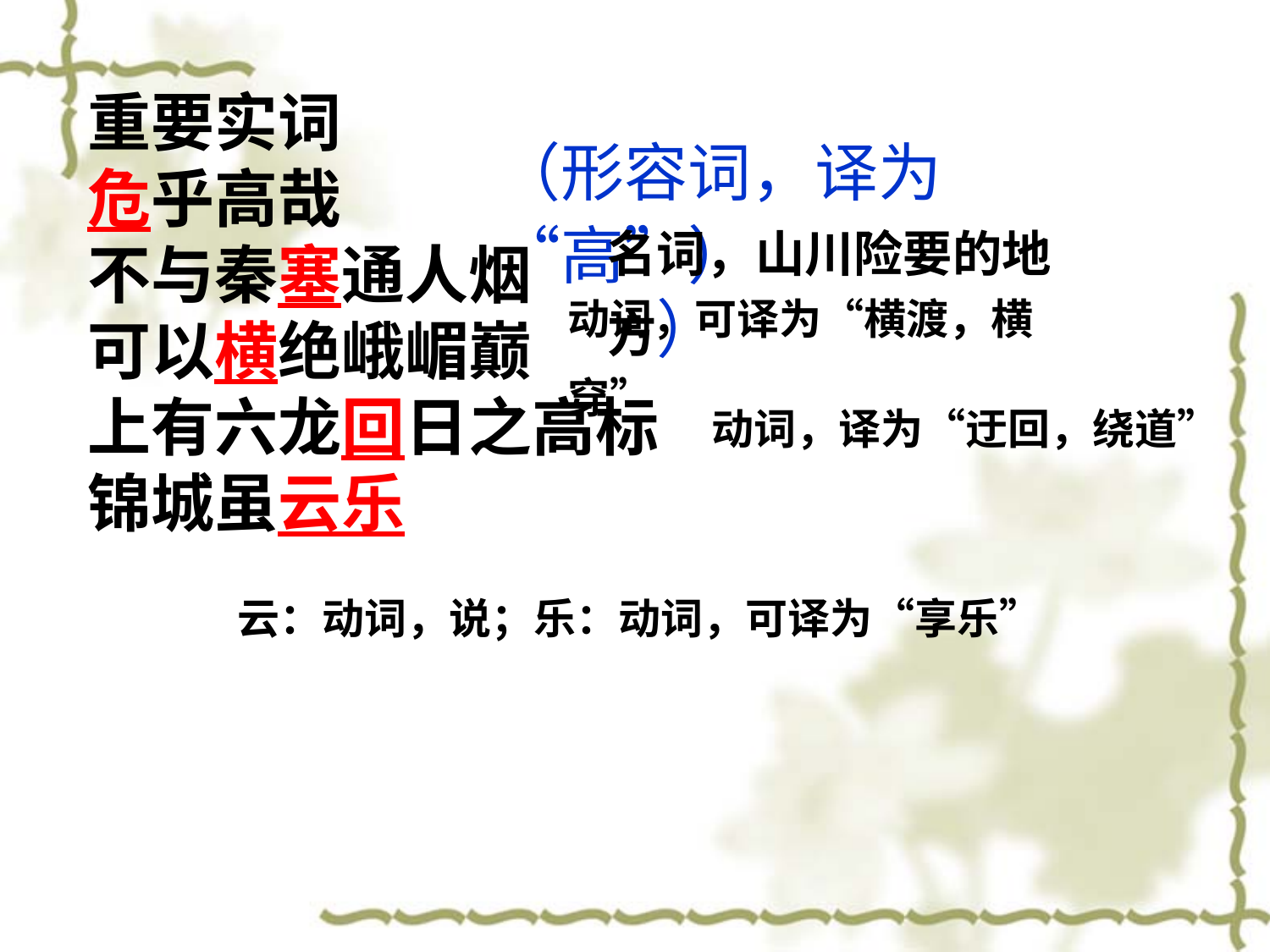

重要实词
危乎高哉
不与秦塞通人烟
可以横绝峨嵋巅
上有六龙回日之高标
锦城虽云乐
（形容词，译为“高”）
名词，山川险要的地方）
动词，可译为“横渡，横穿”
动词，译为“迂回，绕道”
云：动词，说；乐：动词，可译为“享乐”